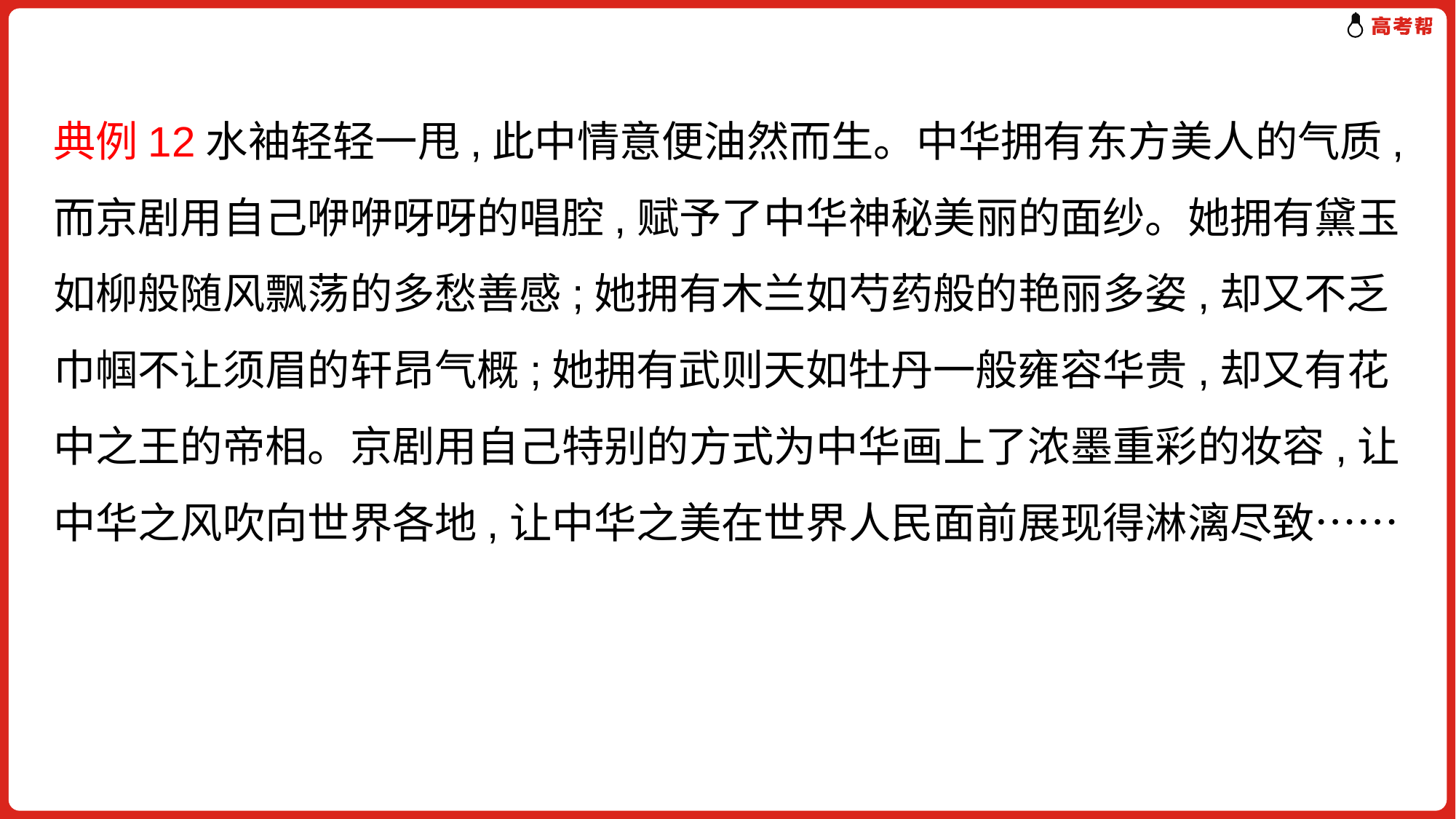

典例12水袖轻轻一甩,此中情意便油然而生。中华拥有东方美人的气质,而京剧用自己咿咿呀呀的唱腔,赋予了中华神秘美丽的面纱。她拥有黛玉如柳般随风飘荡的多愁善感;她拥有木兰如芍药般的艳丽多姿,却又不乏巾帼不让须眉的轩昂气概;她拥有武则天如牡丹一般雍容华贵,却又有花中之王的帝相。京剧用自己特别的方式为中华画上了浓墨重彩的妆容,让中华之风吹向世界各地,让中华之美在世界人民面前展现得淋漓尽致……